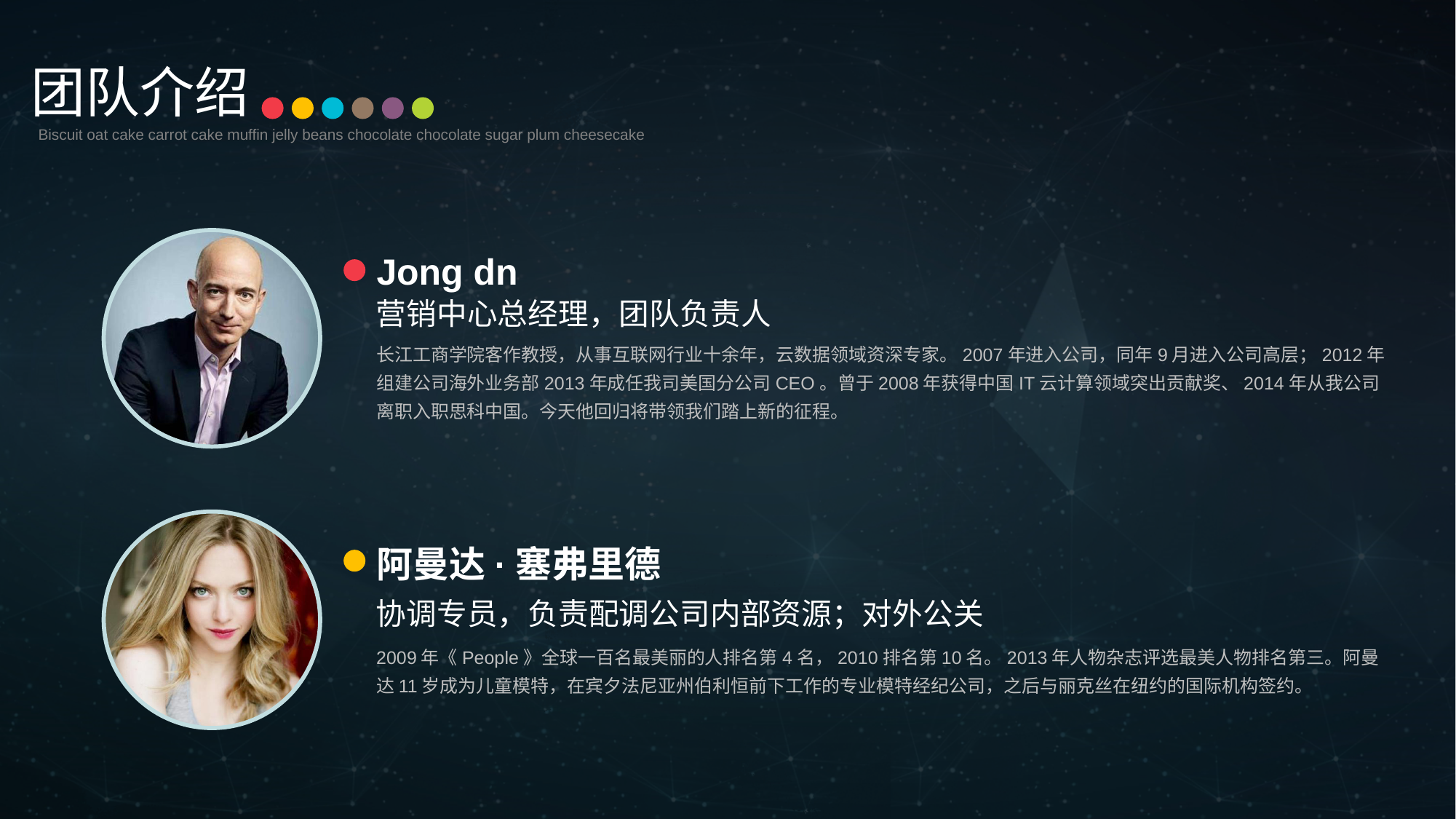

团队介绍

Biscuit oat cake carrot cake muffin jelly beans chocolate chocolate sugar plum cheesecake

Jong dn

营销中心总经理，团队负责人
长江工商学院客作教授，从事互联网行业十余年，云数据领域资深专家。2007年进入公司，同年9月进入公司高层；2012年组建公司海外业务部2013年成任我司美国分公司CEO。曾于2008年获得中国IT云计算领域突出贡献奖、2014年从我公司离职入职思科中国。今天他回归将带领我们踏上新的征程。

阿曼达·塞弗里德

协调专员，负责配调公司内部资源；对外公关
2009年《People》全球一百名最美丽的人排名第4名，2010排名第10名。2013年人物杂志评选最美人物排名第三。阿曼达11岁成为儿童模特，在宾夕法尼亚州伯利恒前下工作的专业模特经纪公司，之后与丽克丝在纽约的国际机构签约。